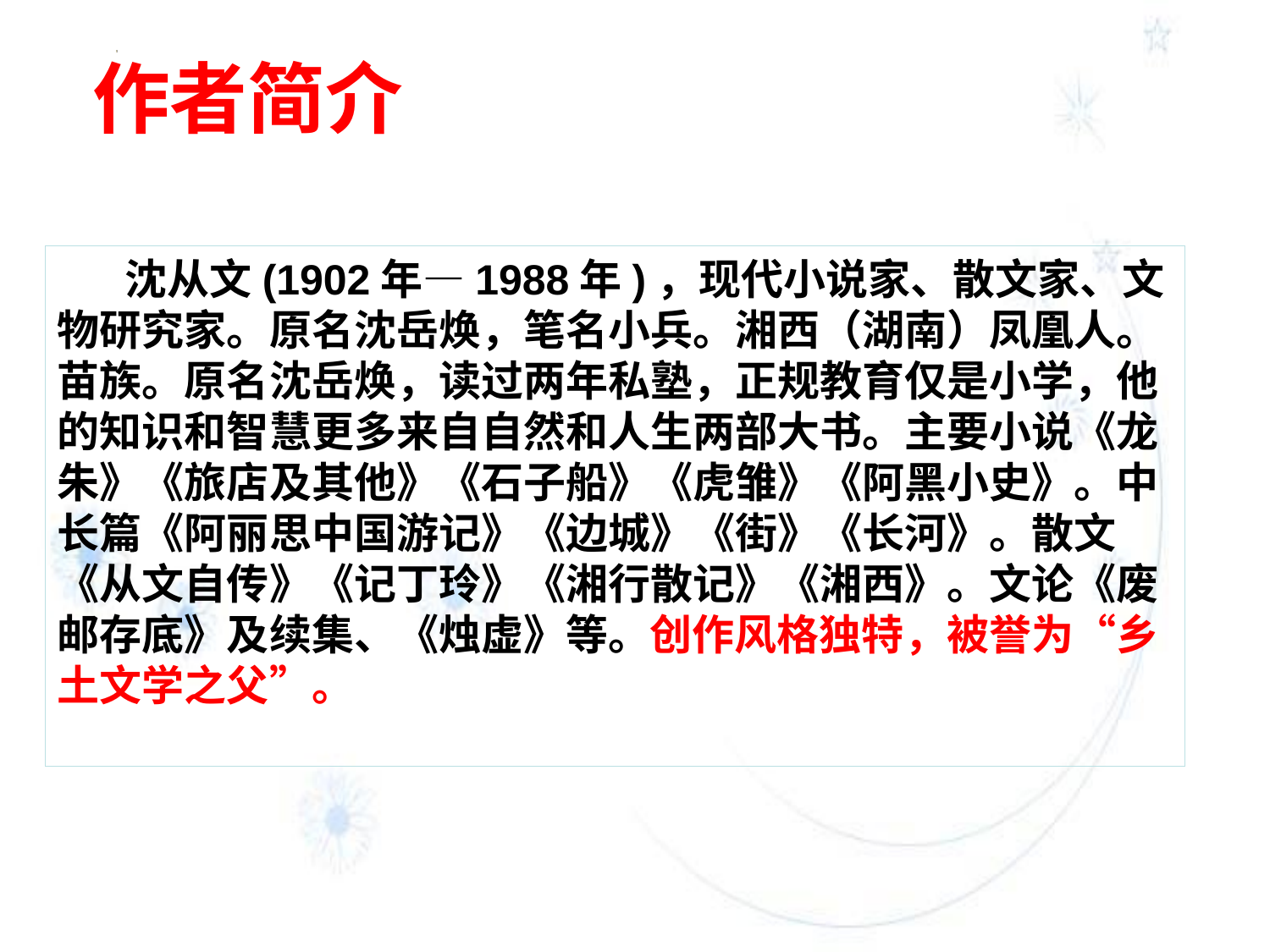

# 作者简介
　     沈从文(1902年—1988年)，现代小说家、散文家、文物研究家。原名沈岳焕，笔名小兵。湘西（湖南）凤凰人。苗族。原名沈岳焕，读过两年私塾，正规教育仅是小学，他的知识和智慧更多来自自然和人生两部大书。主要小说《龙朱》《旅店及其他》《石子船》《虎雏》《阿黑小史》。中长篇《阿丽思中国游记》《边城》《街》《长河》。散文《从文自传》《记丁玲》《湘行散记》《湘西》。文论《废邮存底》及续集、《烛虚》等。创作风格独特，被誉为“乡土文学之父”。